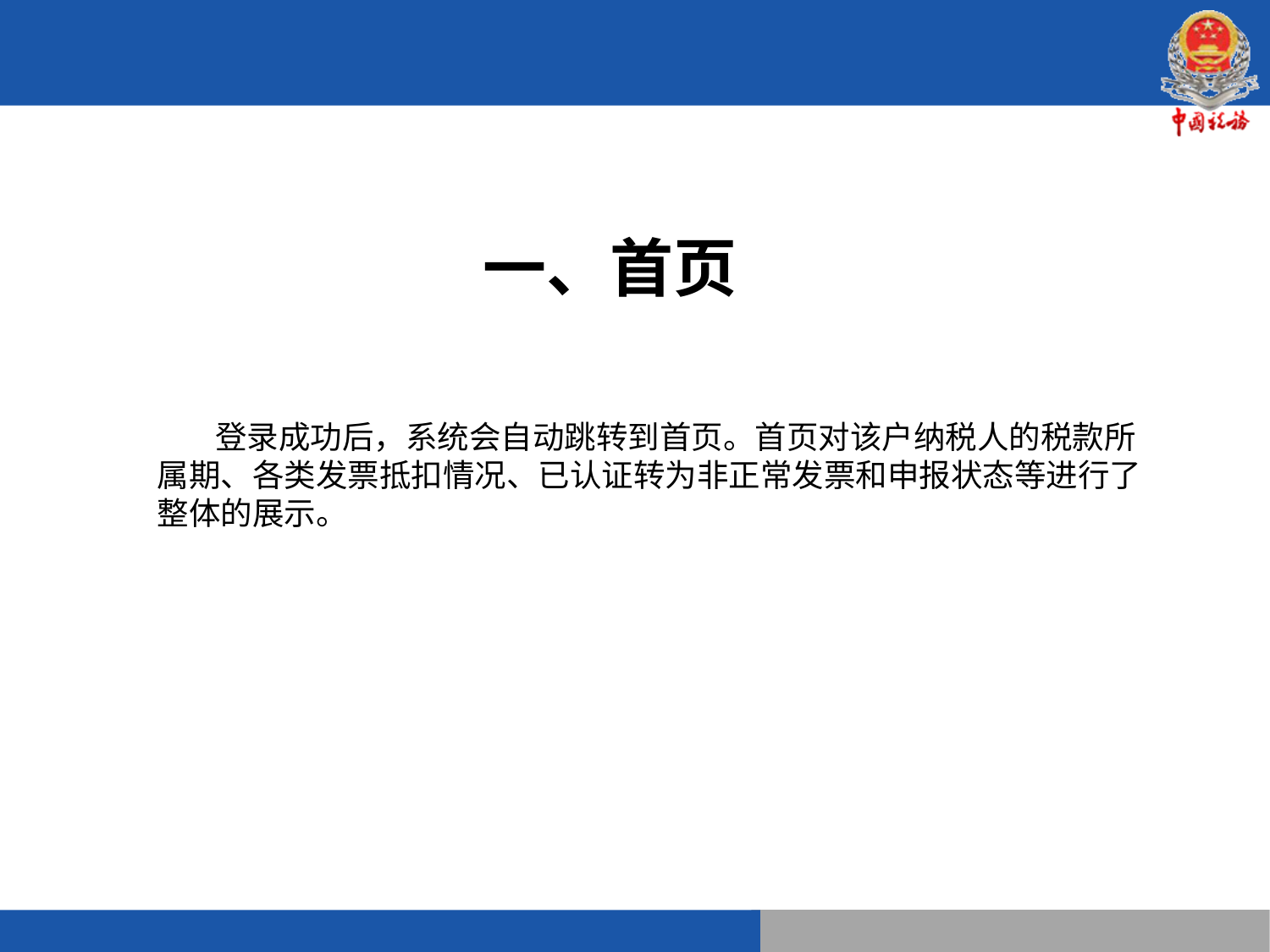

一、首页
       登录成功后，系统会自动跳转到首页。首页对该户纳税人的税款所属期、各类发票抵扣情况、已认证转为非正常发票和申报状态等进行了整体的展示。
12